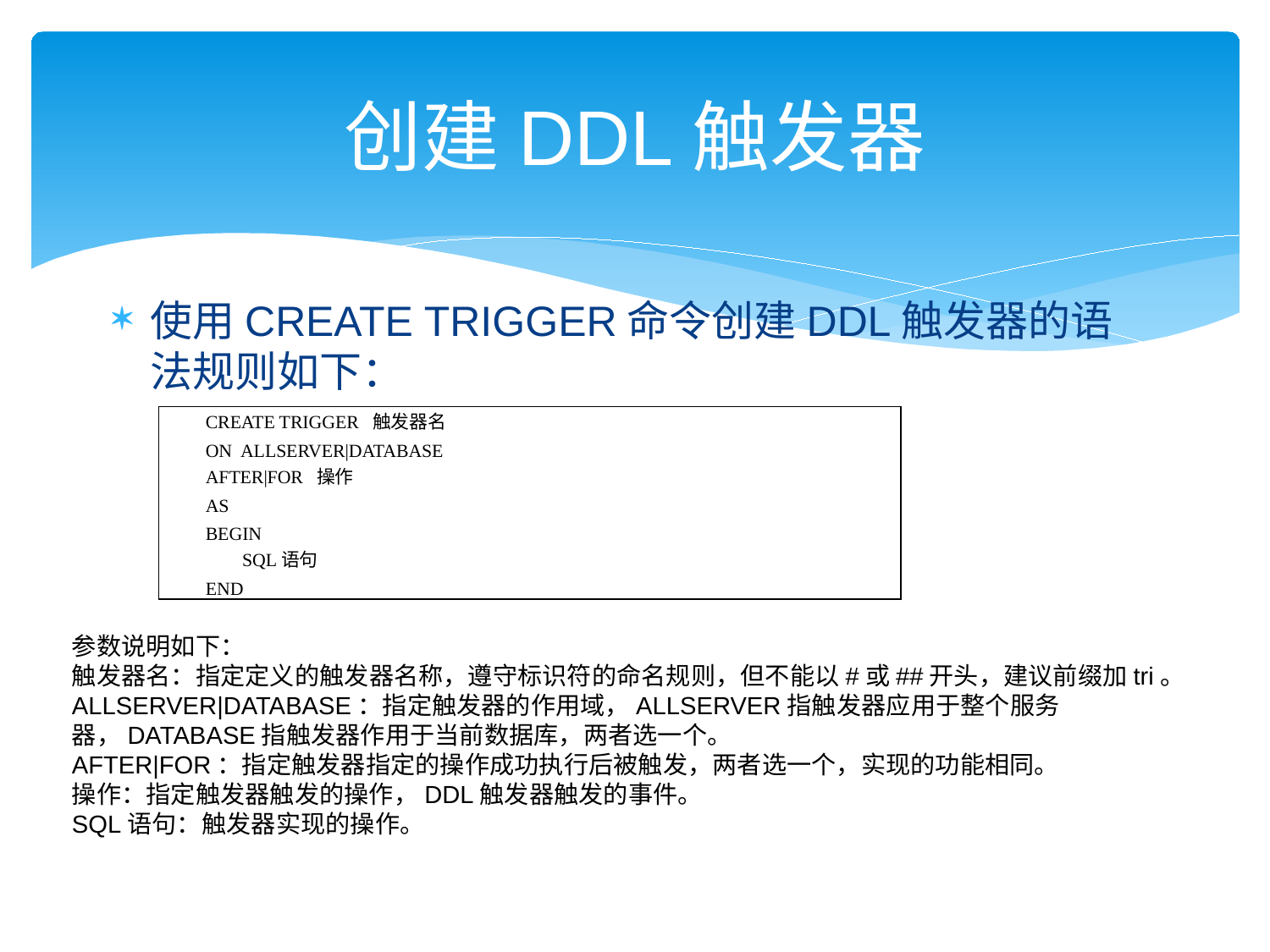

# 创建DDL触发器
使用CREATE TRIGGER命令创建DDL触发器的语法规则如下：

| CREATE TRIGGER 触发器名 ON ALLSERVER|DATABASE AFTER|FOR 操作 AS BEGIN SQL语句 END |
| --- |
参数说明如下：
触发器名：指定定义的触发器名称，遵守标识符的命名规则，但不能以#或##开头，建议前缀加tri。
ALLSERVER|DATABASE：指定触发器的作用域，ALLSERVER指触发器应用于整个服务器，DATABASE指触发器作用于当前数据库，两者选一个。
AFTER|FOR：指定触发器指定的操作成功执行后被触发，两者选一个，实现的功能相同。
操作：指定触发器触发的操作，DDL触发器触发的事件。
SQL语句：触发器实现的操作。